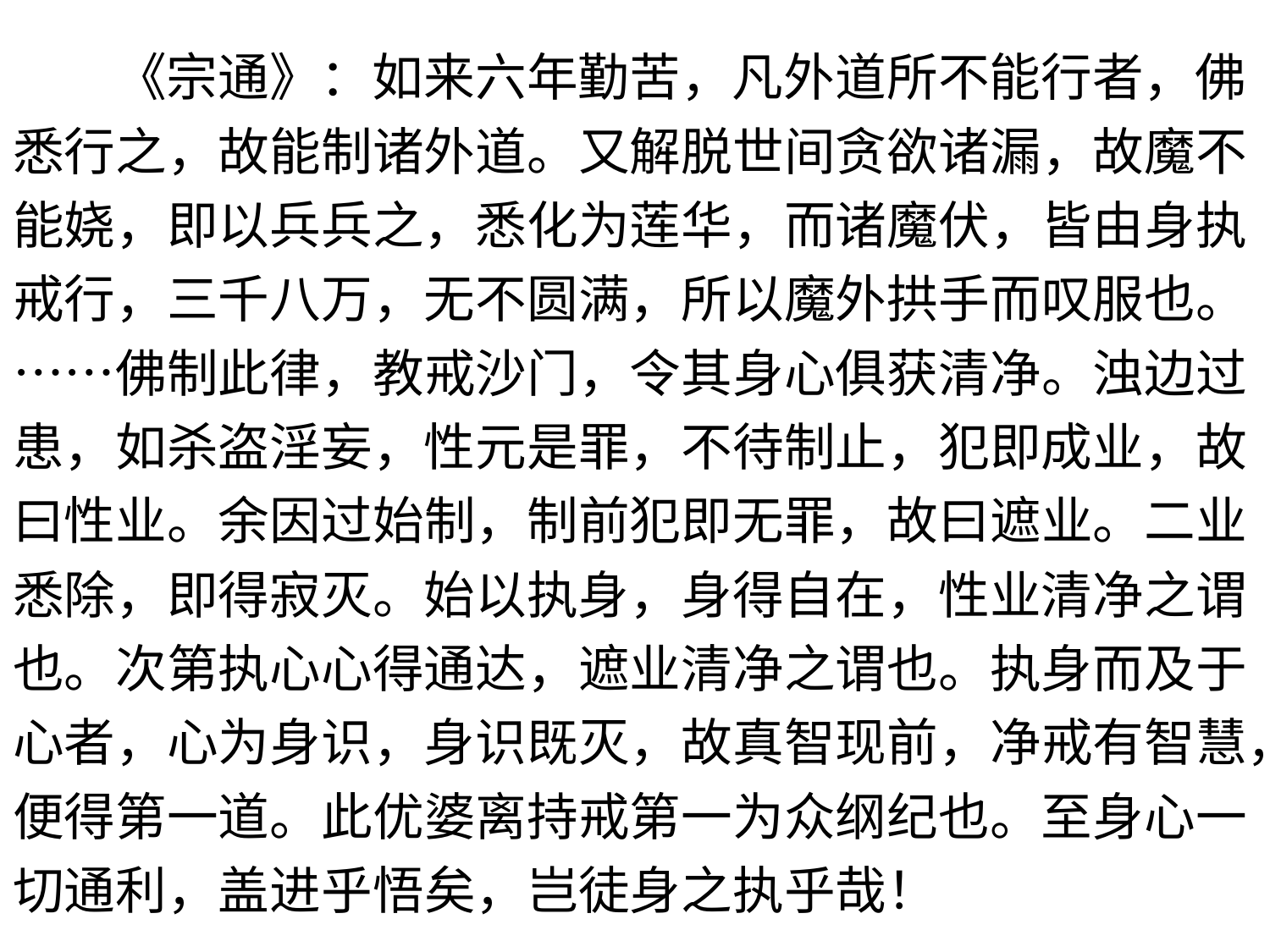

《宗通》：如来六年勤苦，凡外道所不能行者，佛悉行之，故能制诸外道。又解脱世间贪欲诸漏，故魔不能娆，即以兵兵之，悉化为莲华，而诸魔伏，皆由身执戒行，三千八万，无不圆满，所以魔外拱手而叹服也。……佛制此律，教戒沙门，令其身心俱获清净。浊边过患，如杀盗淫妄，性元是罪，不待制止，犯即成业，故曰性业。余因过始制，制前犯即无罪，故曰遮业。二业悉除，即得寂灭。始以执身，身得自在，性业清净之谓也。次第执心心得通达，遮业清净之谓也。执身而及于心者，心为身识，身识既灭，故真智现前，净戒有智慧，便得第一道。此优婆离持戒第一为众纲纪也。至身心一切通利，盖进乎悟矣，岂徒身之执乎哉！